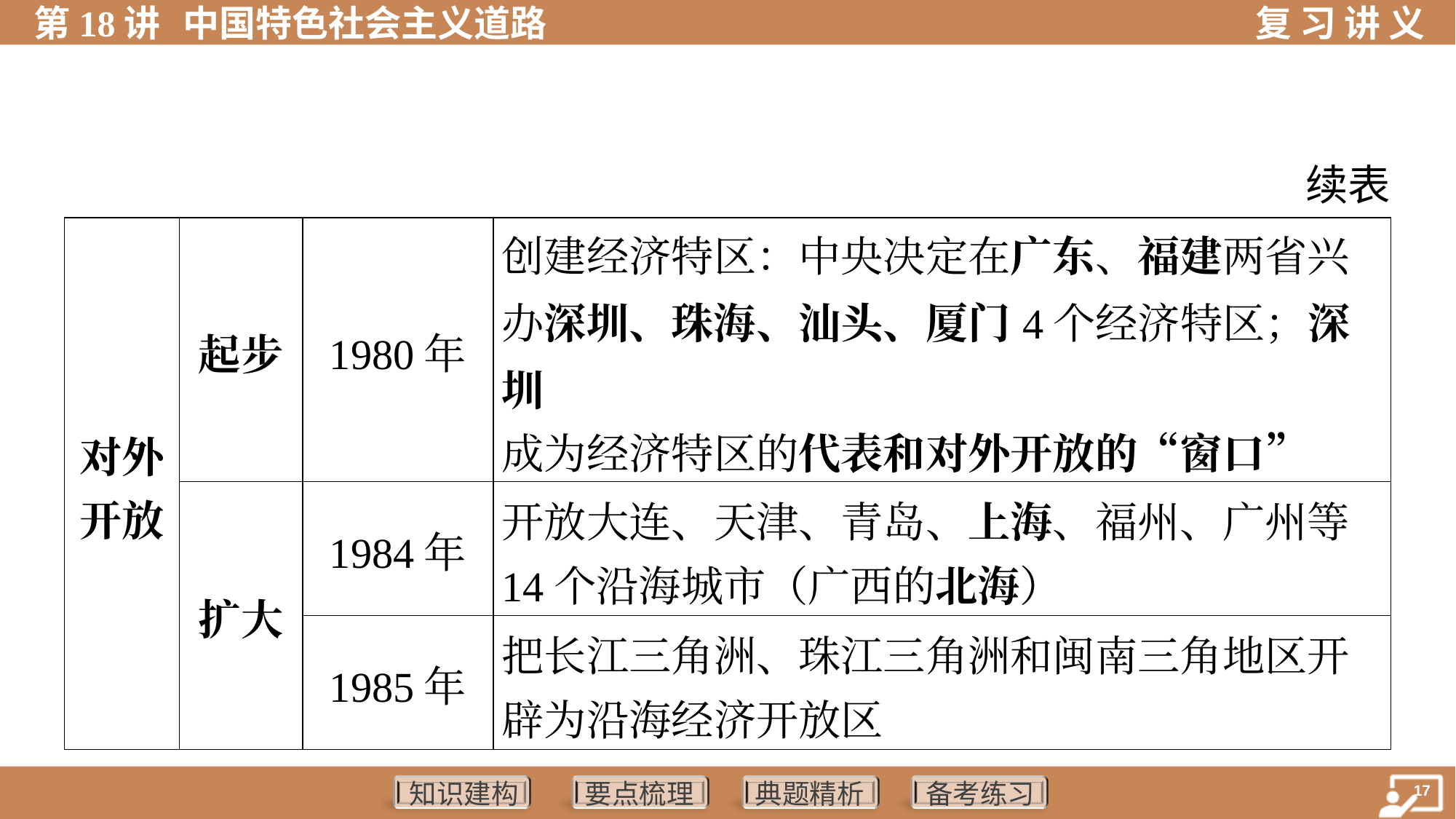

续表
| 对外 开放 | 起步 | 1980年 | 创建经济特区：中央决定在广东、福建两省兴 办深圳、珠海、汕头、厦门4个经济特区；深圳 成为经济特区的代表和对外开放的“窗口” |  |  |
| --- | --- | --- | --- | --- | --- |
|  | 扩大 | 1984年 | 开放大连、天津、青岛、上海、福州、广州等 14个沿海城市（广西的北海） |  |  |
|  |  | 1985年 | 把长江三角洲、珠江三角洲和闽南三角地区开 辟为沿海经济开放区 |  |  |